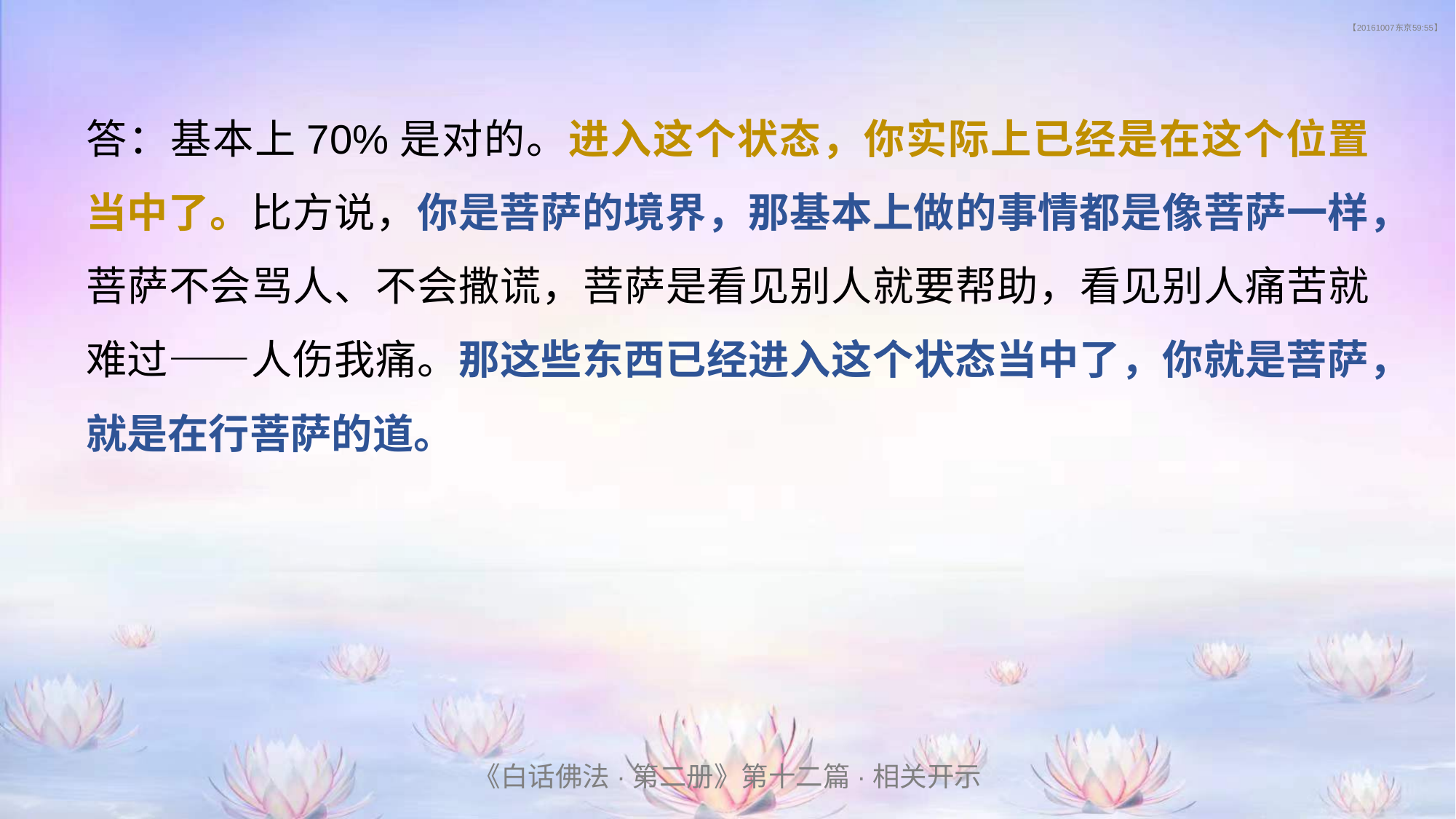

# 【20161007东京59:55】
答：基本上70%是对的。进入这个状态，你实际上已经是在这个位置当中了。比方说，你是菩萨的境界，那基本上做的事情都是像菩萨一样，菩萨不会骂人、不会撒谎，菩萨是看见别人就要帮助，看见别人痛苦就难过——人伤我痛。那这些东西已经进入这个状态当中了，你就是菩萨，就是在行菩萨的道。
《白话佛法·第二册》第十二篇·相关开示